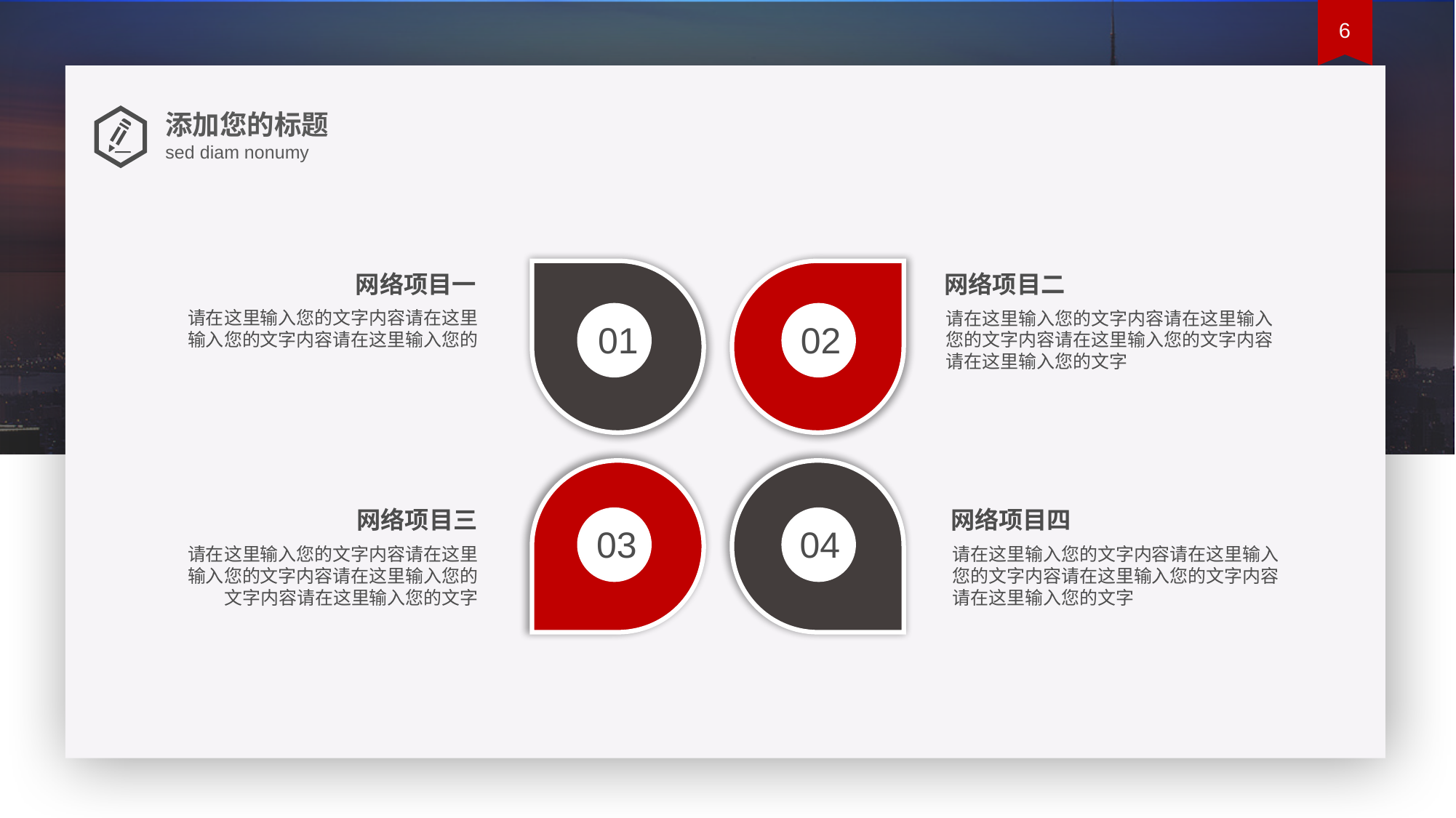

添加您的标题
sed diam nonumy

01

02
网络项目一
请在这里输入您的文字内容请在这里输入您的文字内容请在这里输入您的
网络项目二
请在这里输入您的文字内容请在这里输入您的文字内容请在这里输入您的文字内容请在这里输入您的文字

03

04
网络项目三
请在这里输入您的文字内容请在这里输入您的文字内容请在这里输入您的文字内容请在这里输入您的文字
网络项目四
请在这里输入您的文字内容请在这里输入您的文字内容请在这里输入您的文字内容请在这里输入您的文字